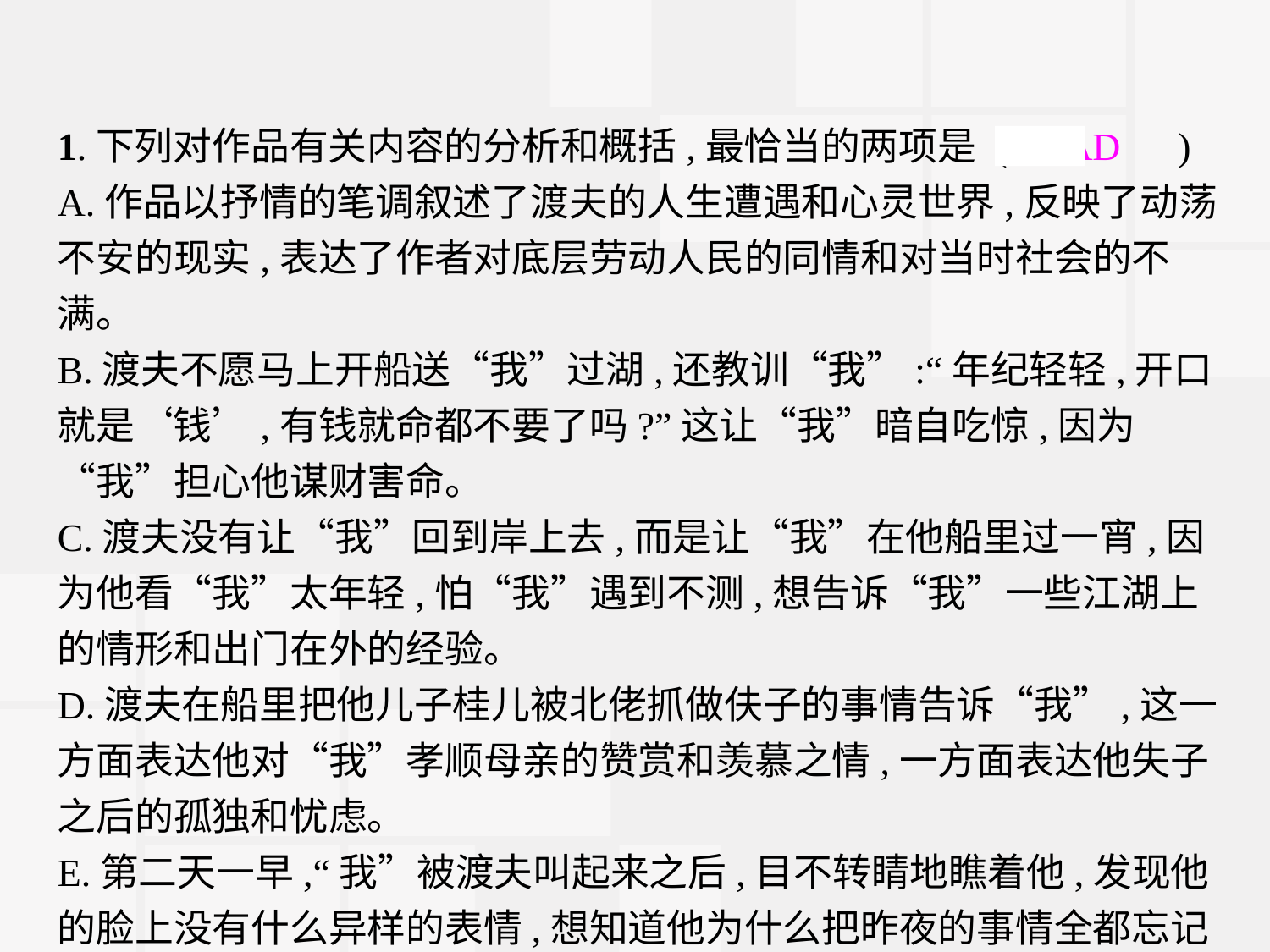

1.下列对作品有关内容的分析和概括,最恰当的两项是 (　AD　)
A.作品以抒情的笔调叙述了渡夫的人生遭遇和心灵世界,反映了动荡不安的现实,表达了作者对底层劳动人民的同情和对当时社会的不满。
B.渡夫不愿马上开船送“我”过湖,还教训“我”:“年纪轻轻,开口就是‘钱’,有钱就命都不要了吗?”这让“我”暗自吃惊,因为“我”担心他谋财害命。
C.渡夫没有让“我”回到岸上去,而是让“我”在他船里过一宵,因为他看“我”太年轻,怕“我”遇到不测,想告诉“我”一些江湖上的情形和出门在外的经验。
D.渡夫在船里把他儿子桂儿被北佬抓做伕子的事情告诉“我”,这一方面表达他对“我”孝顺母亲的赞赏和羡慕之情,一方面表达他失子之后的孤独和忧虑。
E.第二天一早,“我”被渡夫叫起来之后,目不转睛地瞧着他,发现他的脸上没有什么异样的表情,想知道他为什么把昨夜的事情全都忘记了。